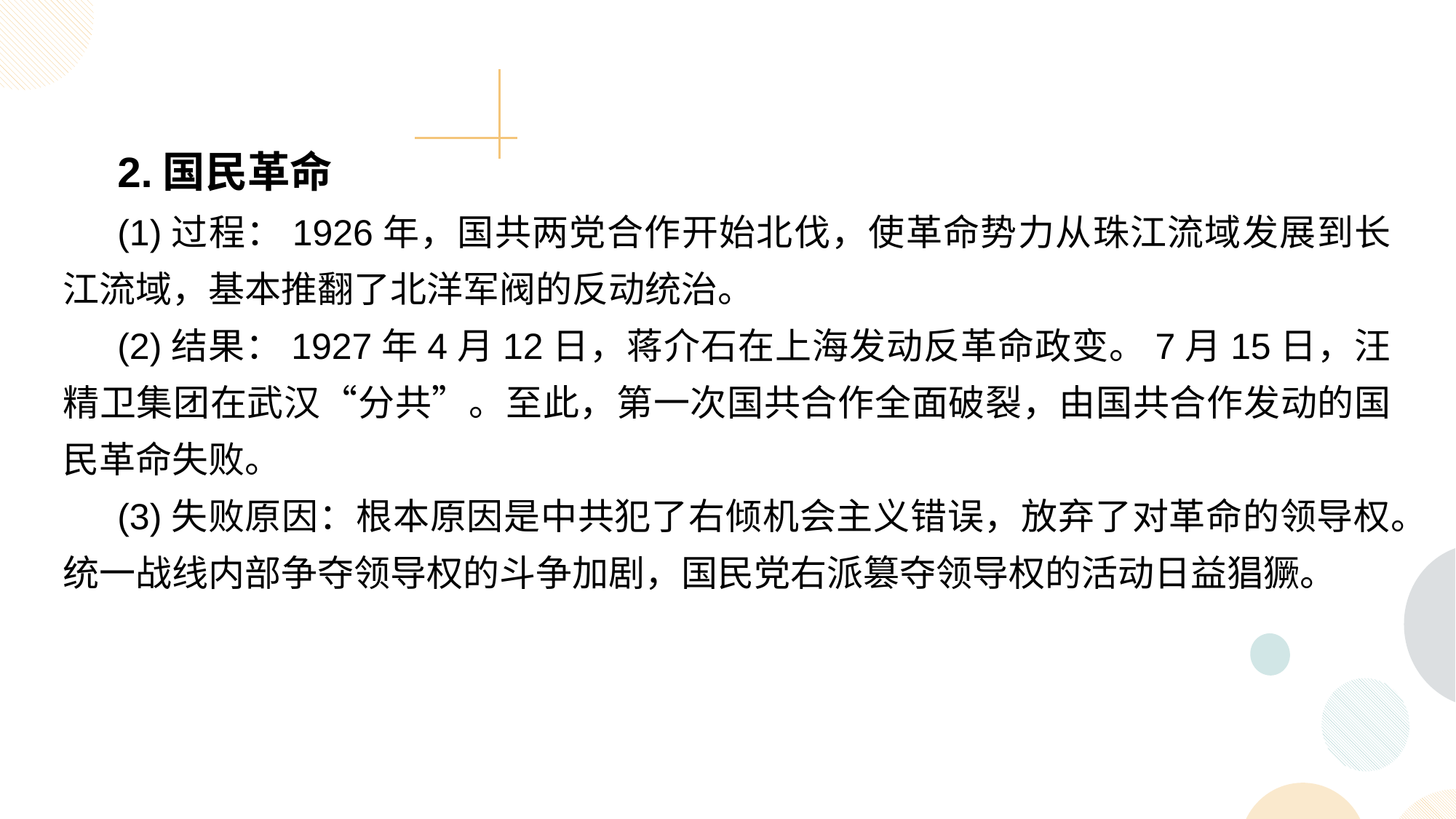

2.国民革命
(1)过程：1926年，国共两党合作开始北伐，使革命势力从珠江流域发展到长江流域，基本推翻了北洋军阀的反动统治。
(2)结果：1927年4月12日，蒋介石在上海发动反革命政变。7月15日，汪精卫集团在武汉“分共”。至此，第一次国共合作全面破裂，由国共合作发动的国民革命失败。
(3)失败原因：根本原因是中共犯了右倾机会主义错误，放弃了对革命的领导权。统一战线内部争夺领导权的斗争加剧，国民党右派篡夺领导权的活动日益猖獗。